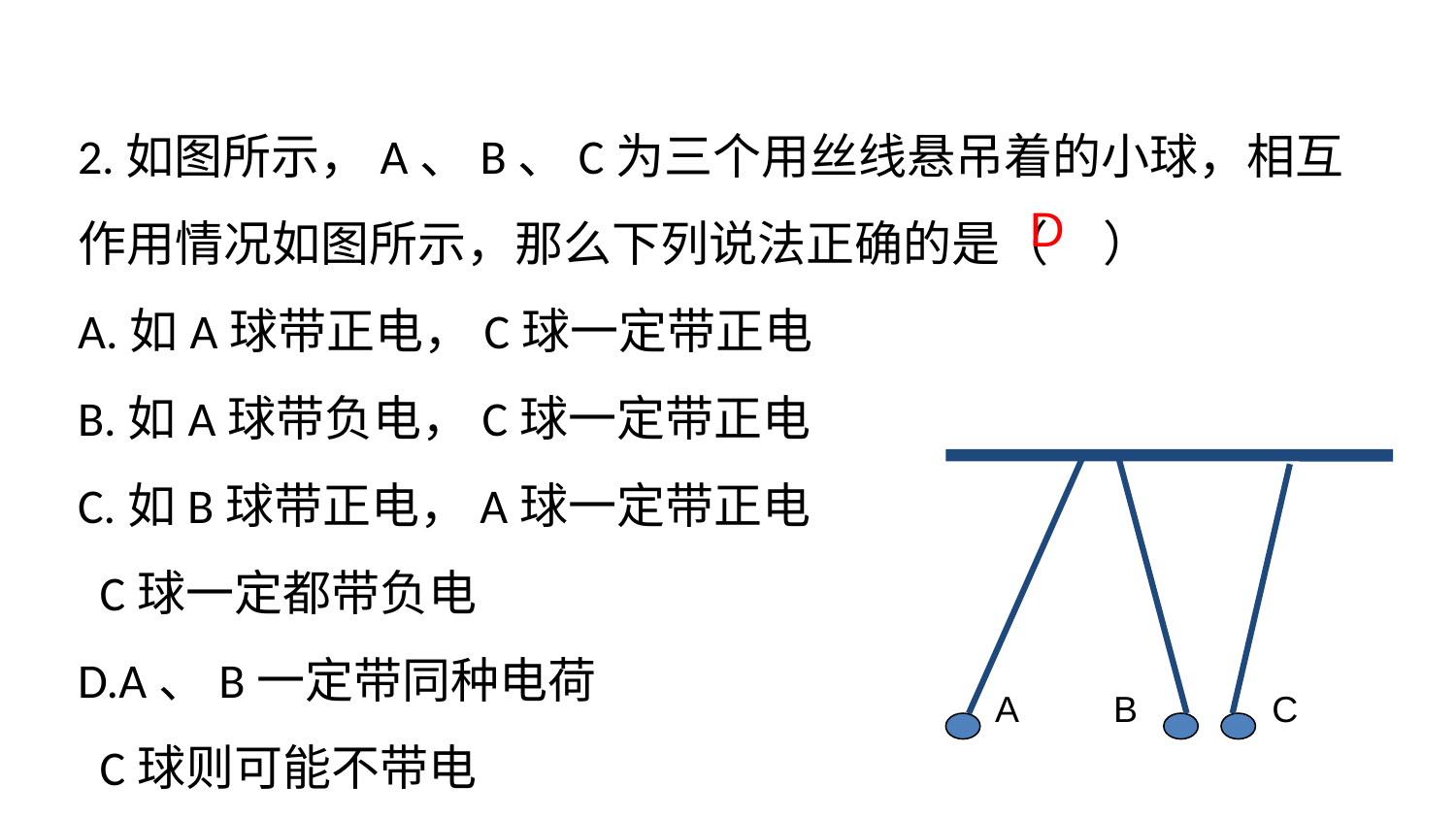

2.如图所示，A、B、C为三个用丝线悬吊着的小球，相互作用情况如图所示，那么下列说法正确的是（     ）
A.如A球带正电，C球一定带正电
B.如A球带负电，C球一定带正电
C.如B球带正电，A球一定带正电
  C球一定都带负电
D.A、B一定带同种电荷
  C球则可能不带电

D

A
B
C